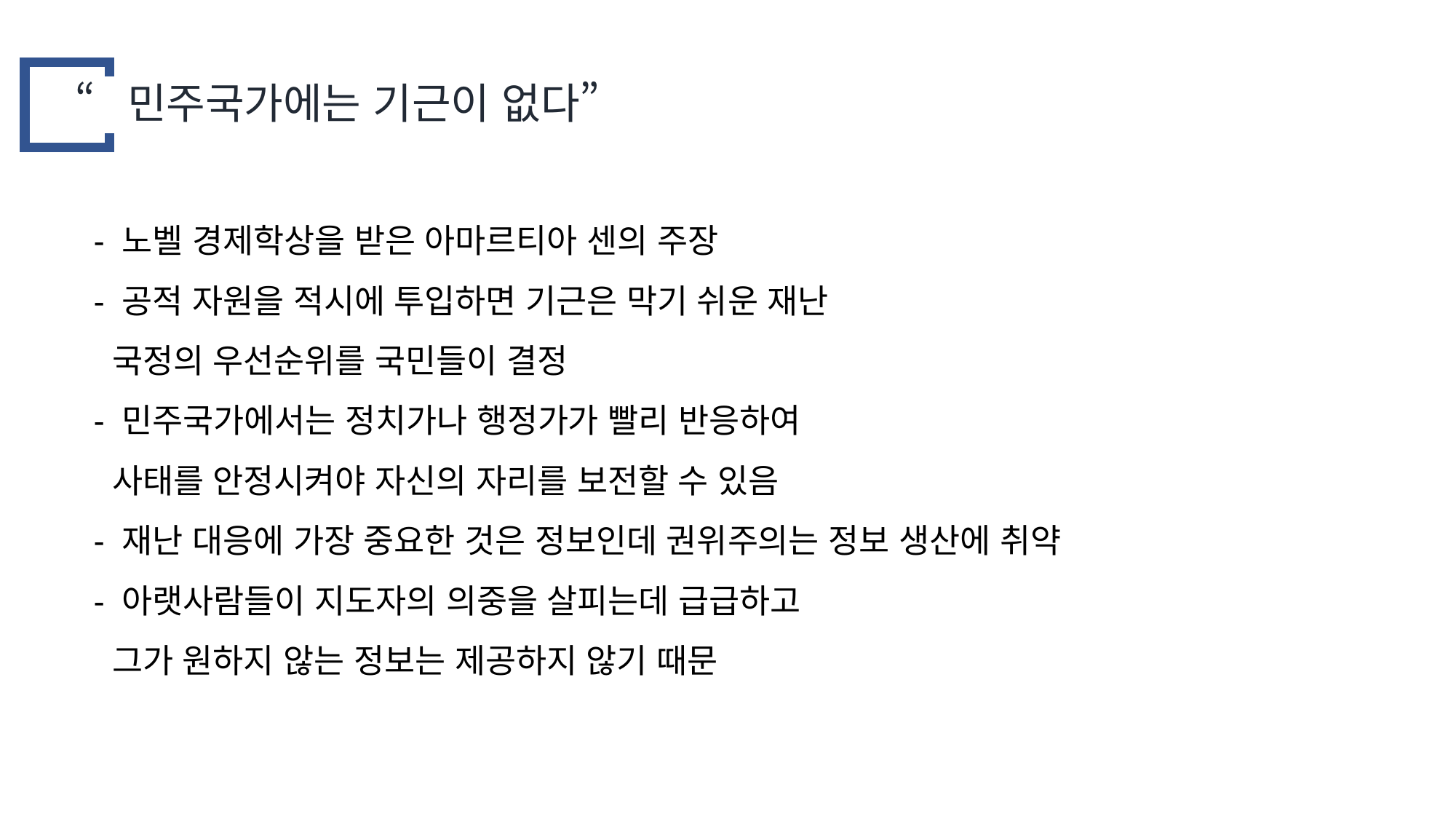

“민주국가에는 기근이 없다”
- 노벨 경제학상을 받은 아마르티아 센의 주장
- 공적 자원을 적시에 투입하면 기근은 막기 쉬운 재난
  국정의 우선순위를 국민들이 결정
- 민주국가에서는 정치가나 행정가가 빨리 반응하여
  사태를 안정시켜야 자신의 자리를 보전할 수 있음
- 재난 대응에 가장 중요한 것은 정보인데 권위주의는 정보 생산에 취약
- 아랫사람들이 지도자의 의중을 살피는데 급급하고
  그가 원하지 않는 정보는 제공하지 않기 때문